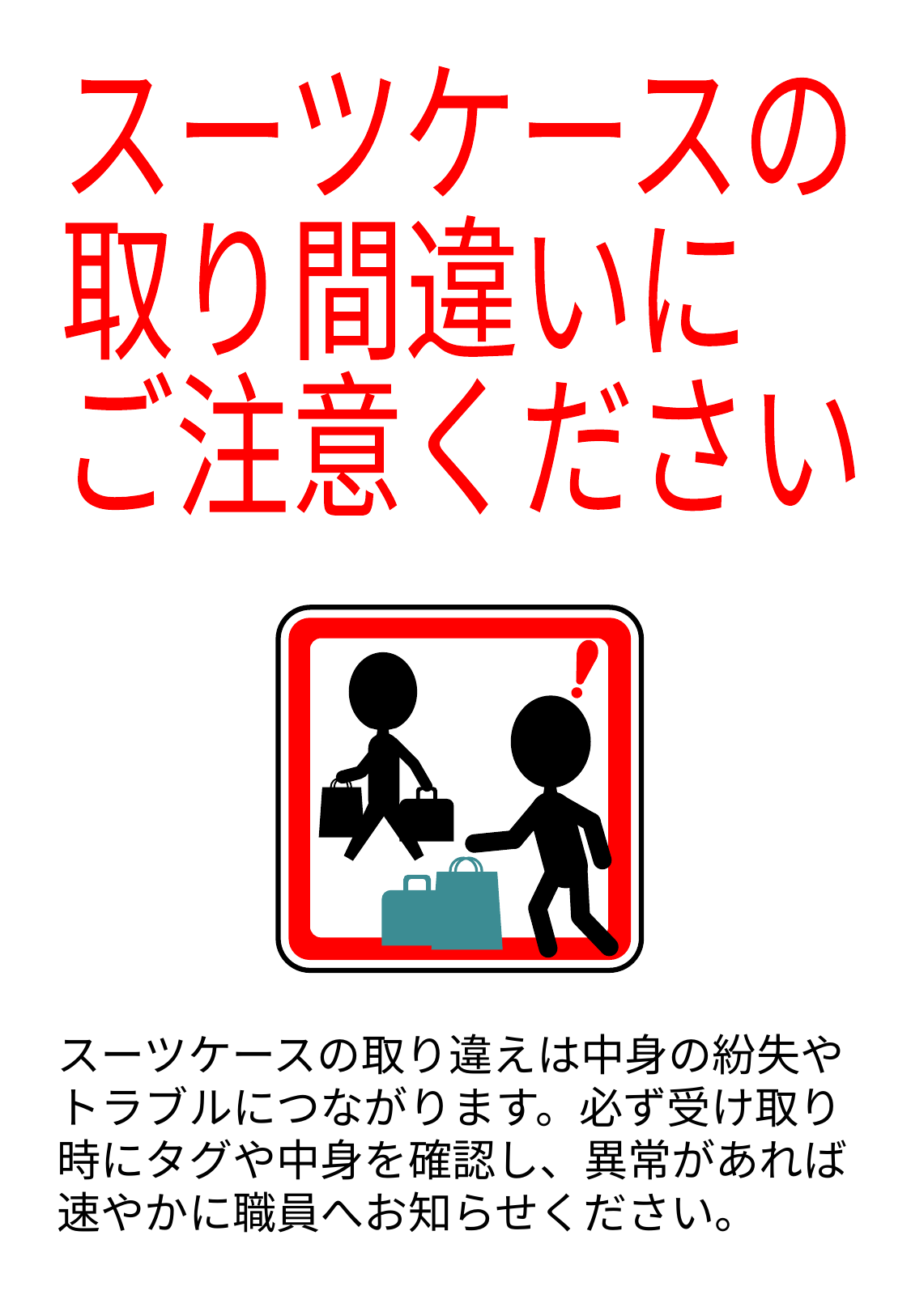

スーツケースの
取り間違いに
ご注意ください

スーツケースの取り違えは中身の紛失やトラブルにつながります。必ず受け取り時にタグや中身を確認し、異常があれば速やかに職員へお知らせください。